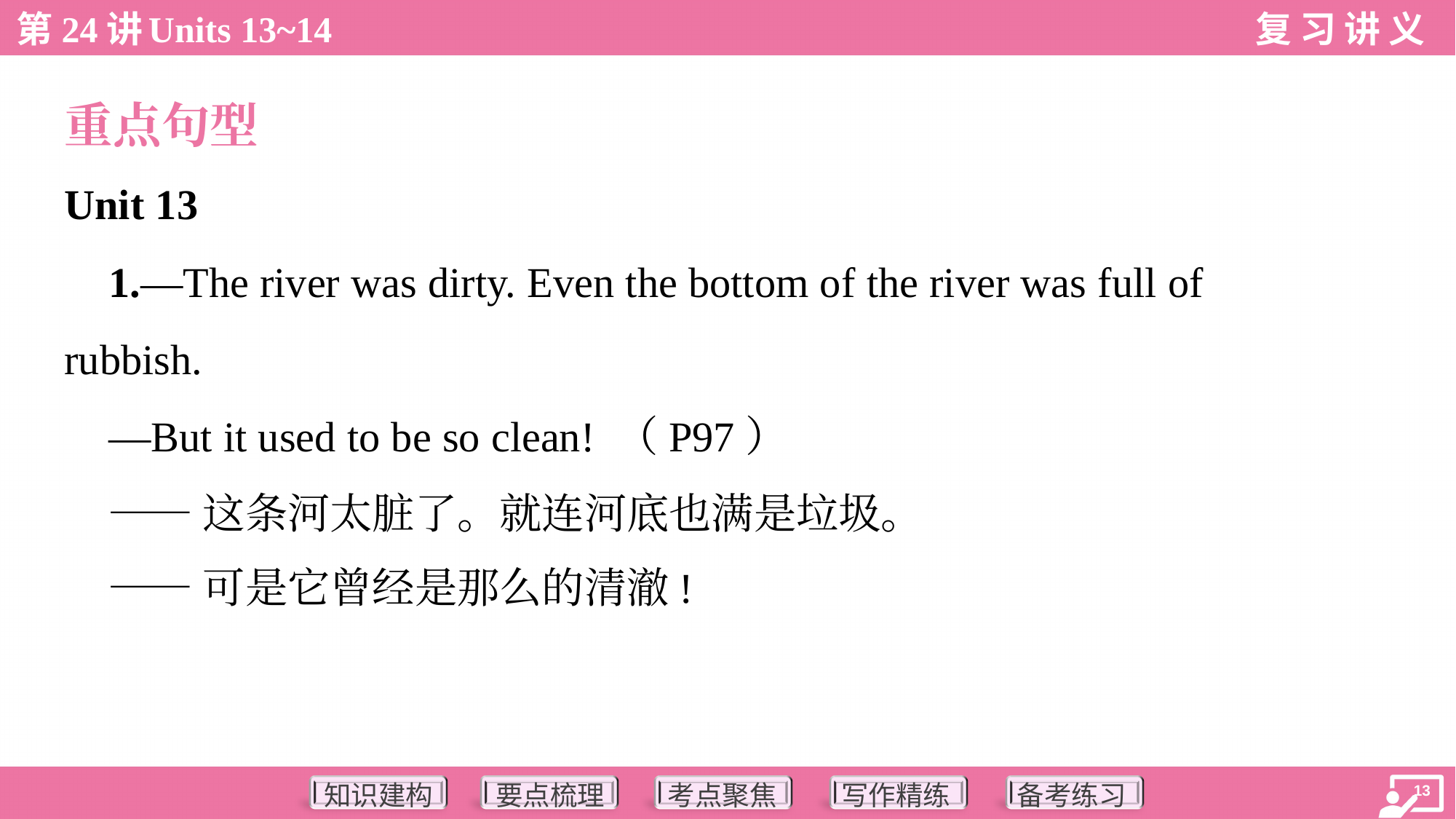

重点句型
Unit 13
    1.—The river was dirty. Even the bottom of the river was full of
rubbish.
    —But it used to be so clean! （P97）
    ——这条河太脏了。就连河底也满是垃圾。
    ——可是它曾经是那么的清澈!